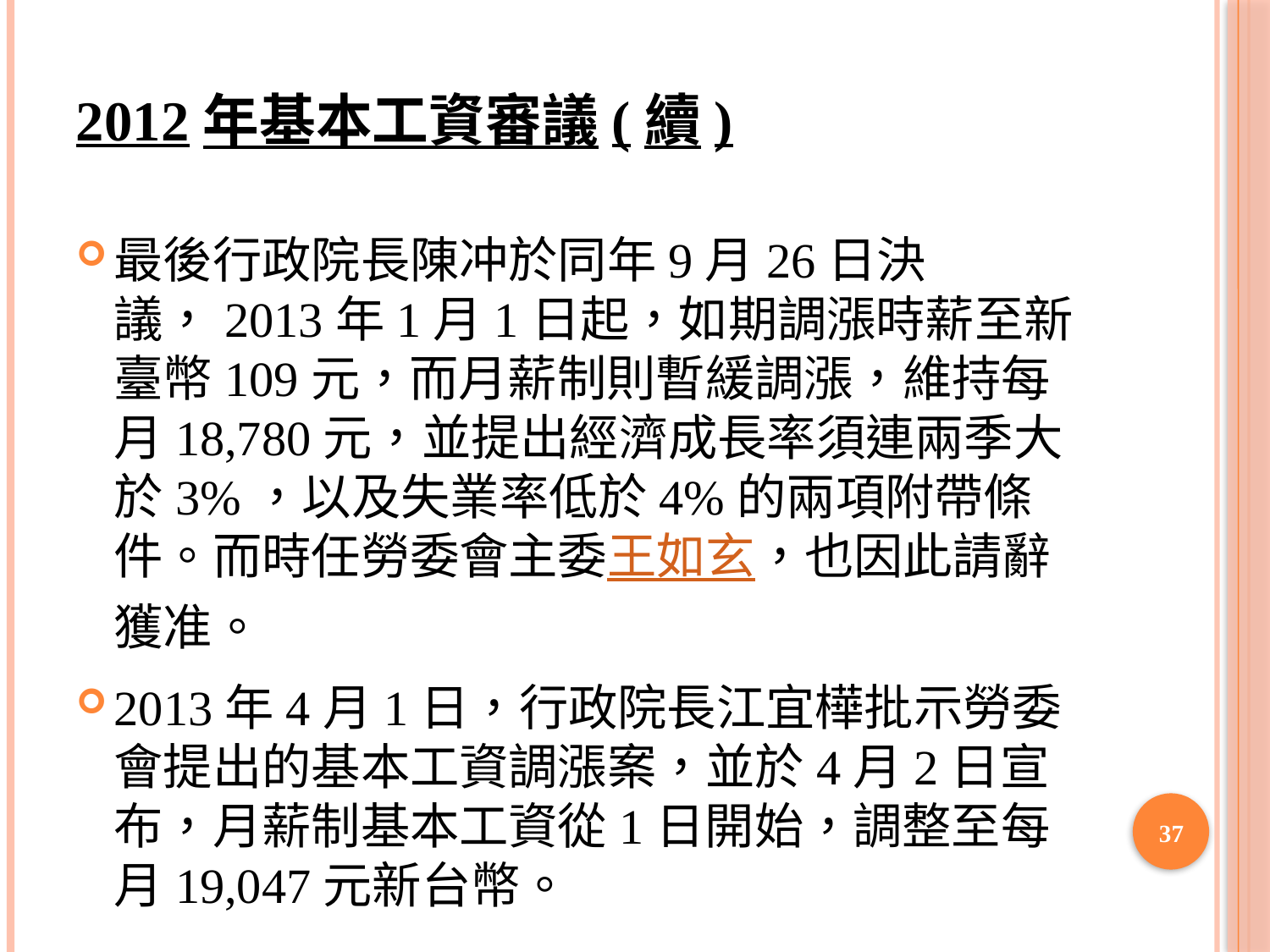

# 2012年基本工資審議(續)
最後行政院長陳冲於同年9月26日決議，2013年1月1日起，如期調漲時薪至新臺幣109元，而月薪制則暫緩調漲，維持每月18,780元，並提出經濟成長率須連兩季大於3%，以及失業率低於4%的兩項附帶條件。而時任勞委會主委王如玄，也因此請辭獲准。
2013年4月1日，行政院長江宜樺批示勞委會提出的基本工資調漲案，並於4月2日宣布，月薪制基本工資從1日開始，調整至每月19,047元新台幣。
37